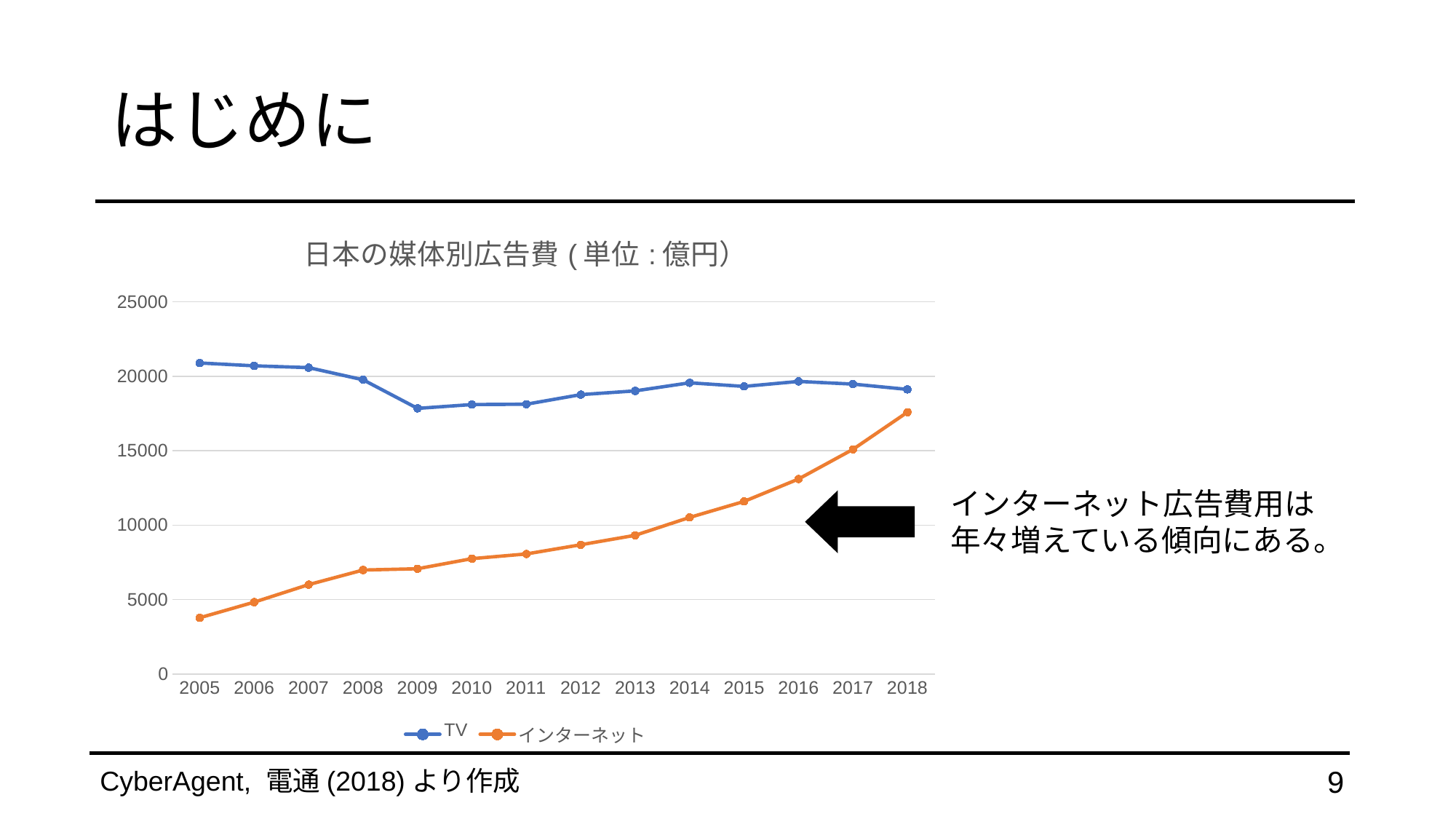

# はじめに

### Chart: 日本の媒体別広告費(単位:億円）

| Category | TV | インターネット |
|---|---|---|
| 2005 | 20898.0 | 3777.0 |
| 2006 | 20705.0 | 4826.0 |
| 2007 | 20584.0 | 6003.0 |
| 2008 | 19768.0 | 6983.0 |
| 2009 | 17848.0 | 7069.0 |
| 2010 | 18105.0 | 7747.0 |
| 2011 | 18128.0 | 8062.0 |
| 2012 | 18770.0 | 8680.0 |
| 2013 | 19023.0 | 9318.0 |
| 2014 | 19564.0 | 10519.0 |
| 2015 | 19323.0 | 11594.0 |
| 2016 | 19657.0 | 13100.0 |
| 2017 | 19478.0 | 15094.0 |
| 2018 | 19123.0 | 17589.0 |
インターネット広告費用は年々増えている傾向にある。
CyberAgent, 電通(2018)より作成
9